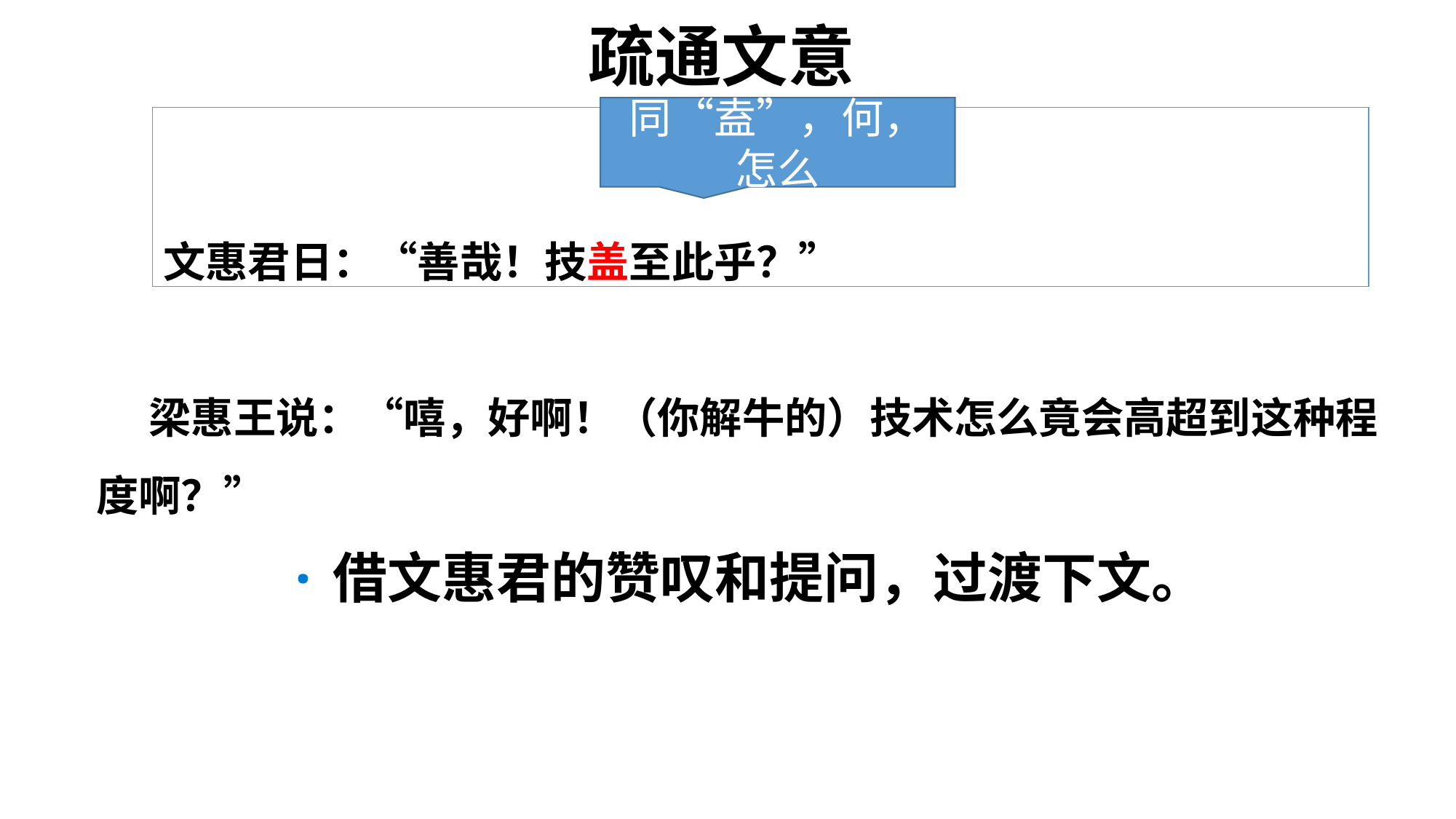

疏通文意
同“盍”，何，怎么
# 文惠君日：“善哉！技盖至此乎？”
    梁惠王说：“嘻，好啊！（你解牛的）技术怎么竟会高超到这种程度啊？”
·借文惠君的赞叹和提问，过渡下文。